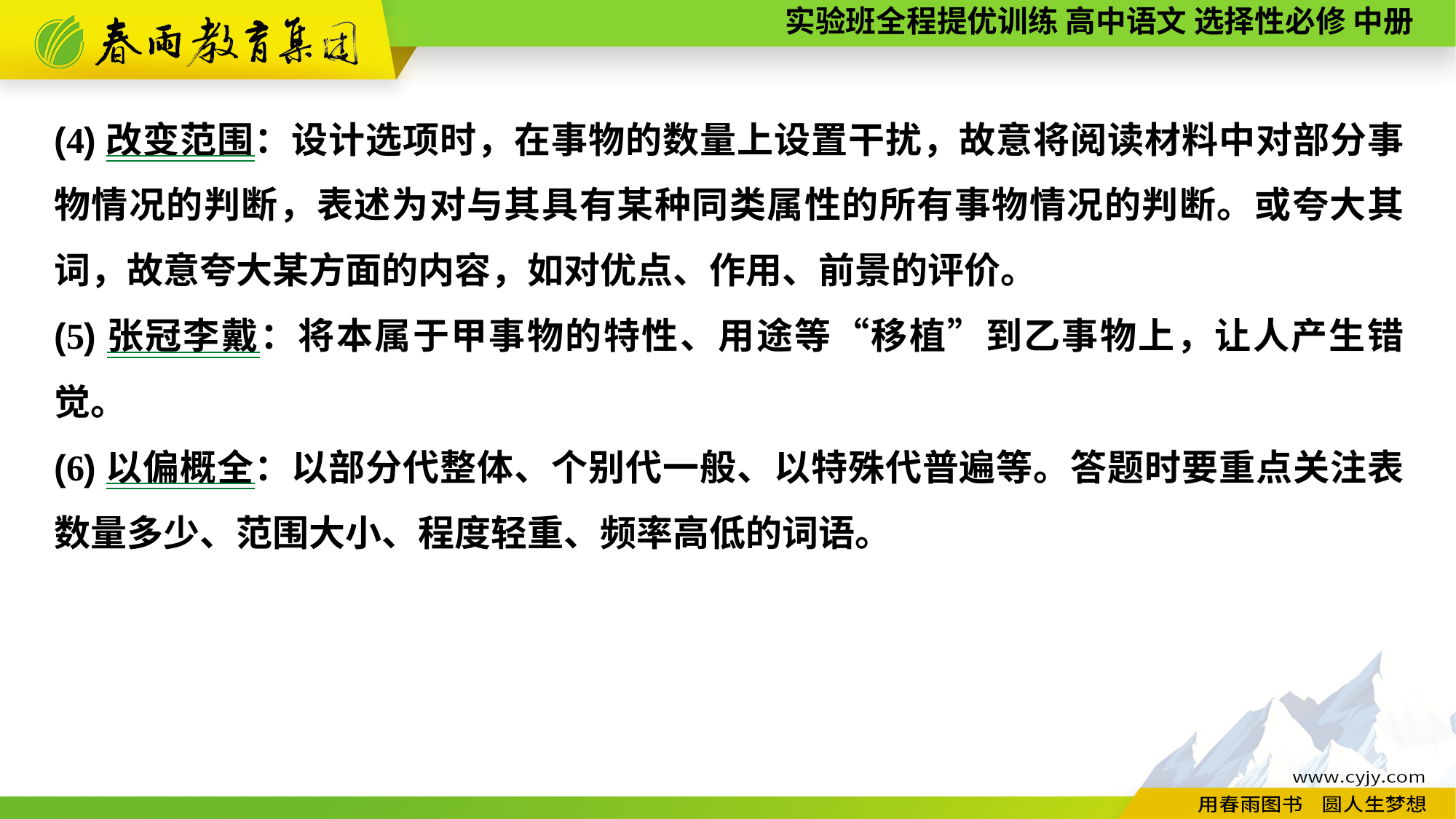

(4)改变范围：设计选项时，在事物的数量上设置干扰，故意将阅读材料中对部分事物情况的判断，表述为对与其具有某种同类属性的所有事物情况的判断。或夸大其词，故意夸大某方面的内容，如对优点、作用、前景的评价。
(5)张冠李戴：将本属于甲事物的特性、用途等“移植”到乙事物上，让人产生错觉。
(6)以偏概全：以部分代整体、个别代一般、以特殊代普遍等。答题时要重点关注表数量多少、范围大小、程度轻重、频率高低的词语。